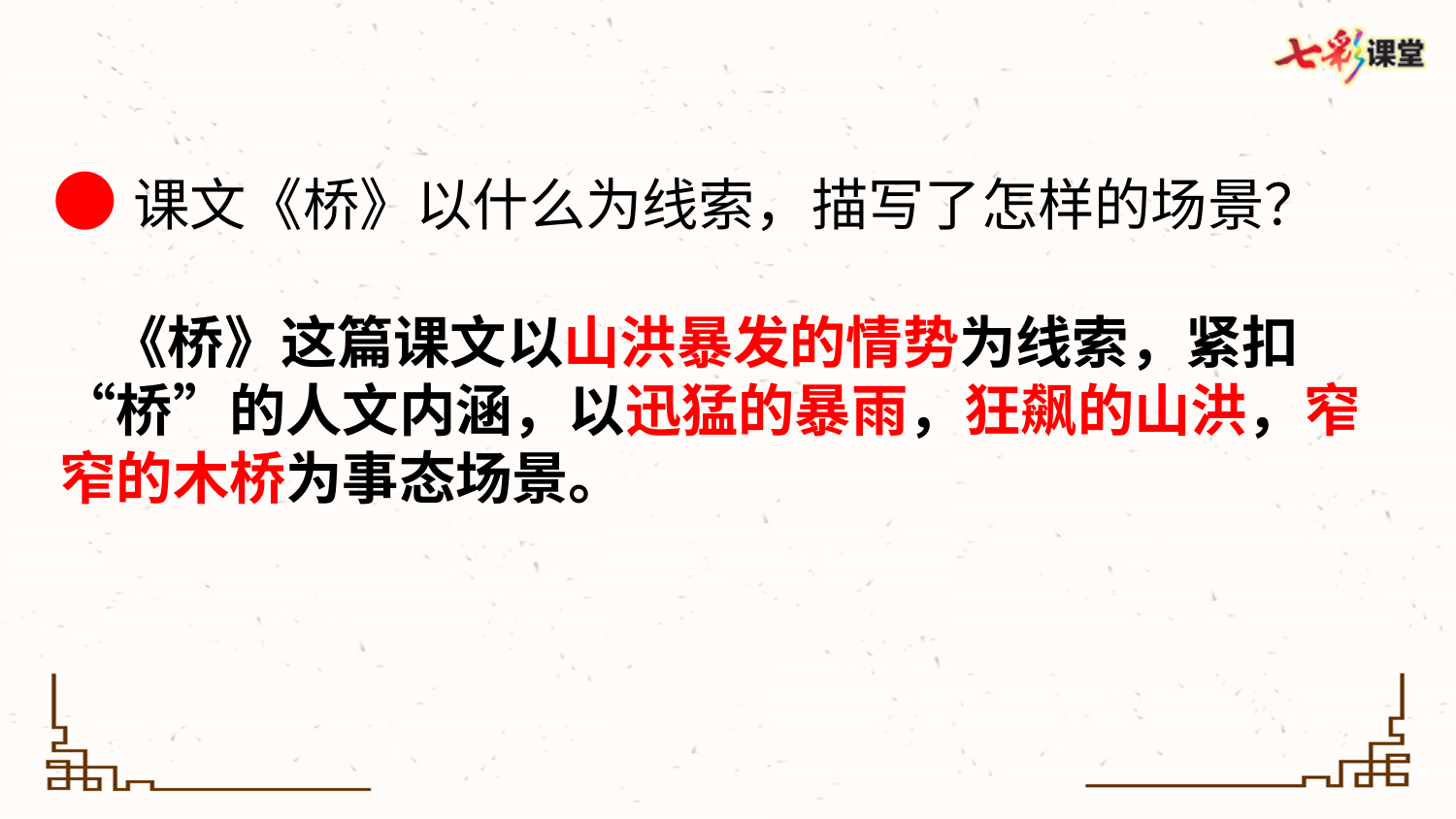

●课文《桥》以什么为线索，描写了怎样的场景？
   《桥》这篇课文以山洪暴发的情势为线索，紧扣“桥”的人文内涵，以迅猛的暴雨，狂飙的山洪，窄窄的木桥为事态场景。